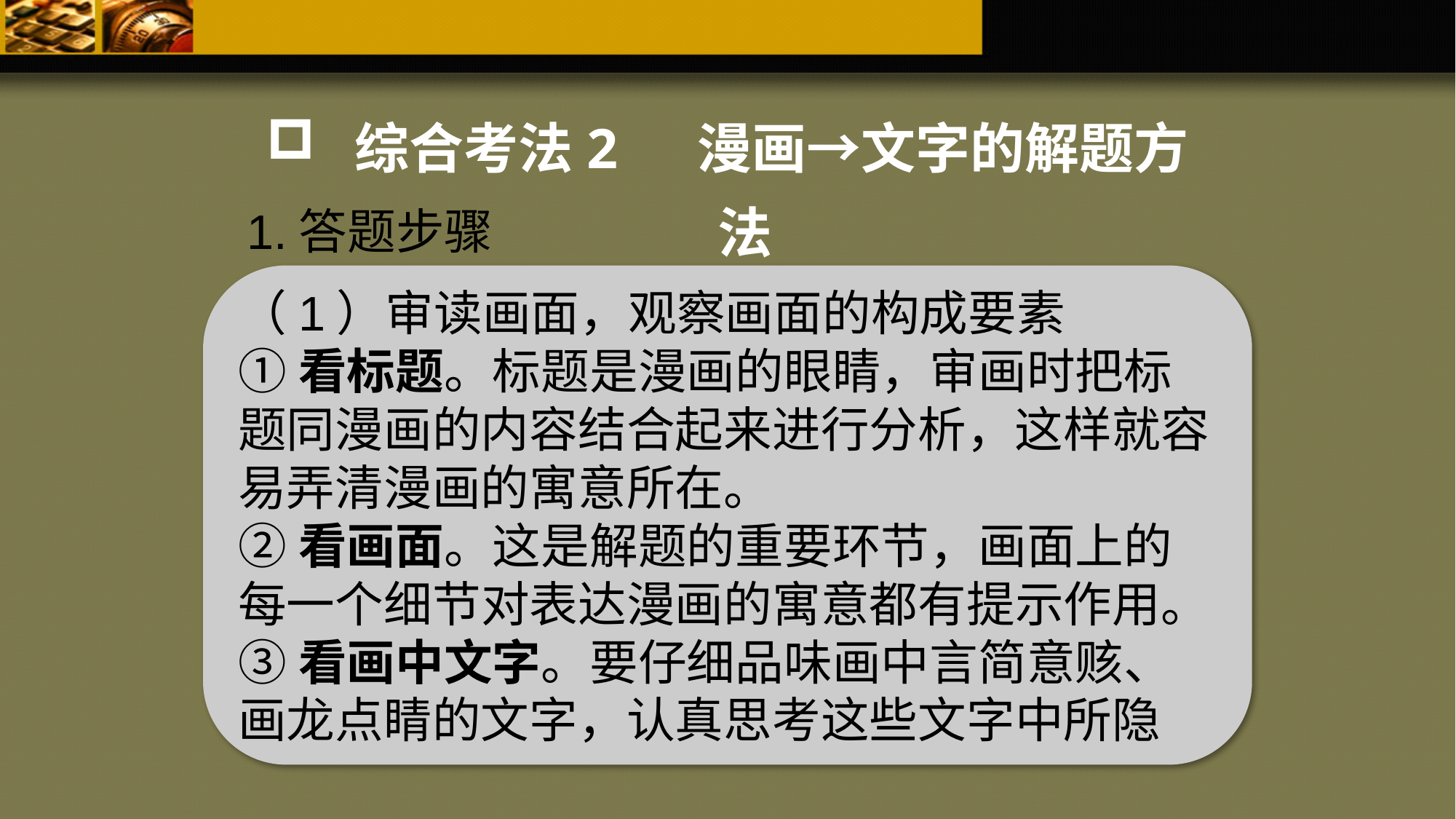

综合考法2  漫画→文字的解题方法
1.答题步骤
（1）审读画面，观察画面的构成要素
①看标题。标题是漫画的眼睛，审画时把标题同漫画的内容结合起来进行分析，这样就容易弄清漫画的寓意所在。
②看画面。这是解题的重要环节，画面上的每一个细节对表达漫画的寓意都有提示作用。
③看画中文字。要仔细品味画中言简意赅、画龙点睛的文字，认真思考这些文字中所隐